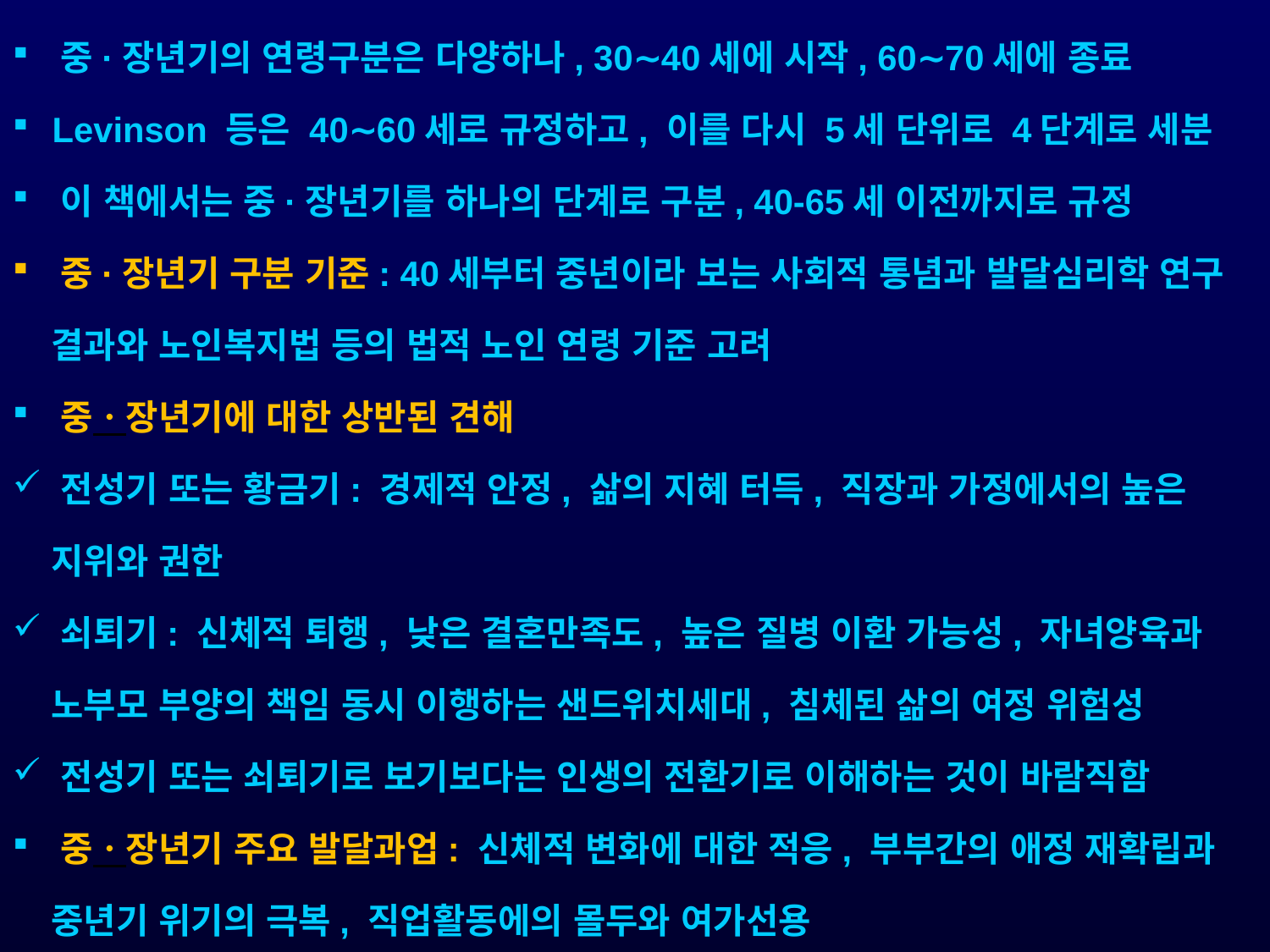

중·장년기의 연령구분은 다양하나, 30∼40세에 시작, 60∼70세에 종료
 Levinson 등은 40∼60세로 규정하고, 이를 다시 5세 단위로 4단계로 세분
 이 책에서는 중·장년기를 하나의 단계로 구분, 40-65세 이전까지로 규정
 중·장년기 구분 기준: 40세부터 중년이라 보는 사회적 통념과 발달심리학 연구
   결과와 노인복지법 등의 법적 노인 연령 기준 고려
 중ㆍ장년기에 대한 상반된 견해
 전성기 또는 황금기: 경제적 안정, 삶의 지혜 터득, 직장과 가정에서의 높은
   지위와 권한
 쇠퇴기: 신체적 퇴행, 낮은 결혼만족도, 높은 질병 이환 가능성, 자녀양육과
   노부모 부양의 책임 동시 이행하는 샌드위치세대, 침체된 삶의 여정 위험성
 전성기 또는 쇠퇴기로 보기보다는 인생의 전환기로 이해하는 것이 바람직함
 중ㆍ장년기 주요 발달과업: 신체적 변화에 대한 적응, 부부간의 애정 재확립과
   중년기 위기의 극복, 직업활동에의 몰두와 여가선용